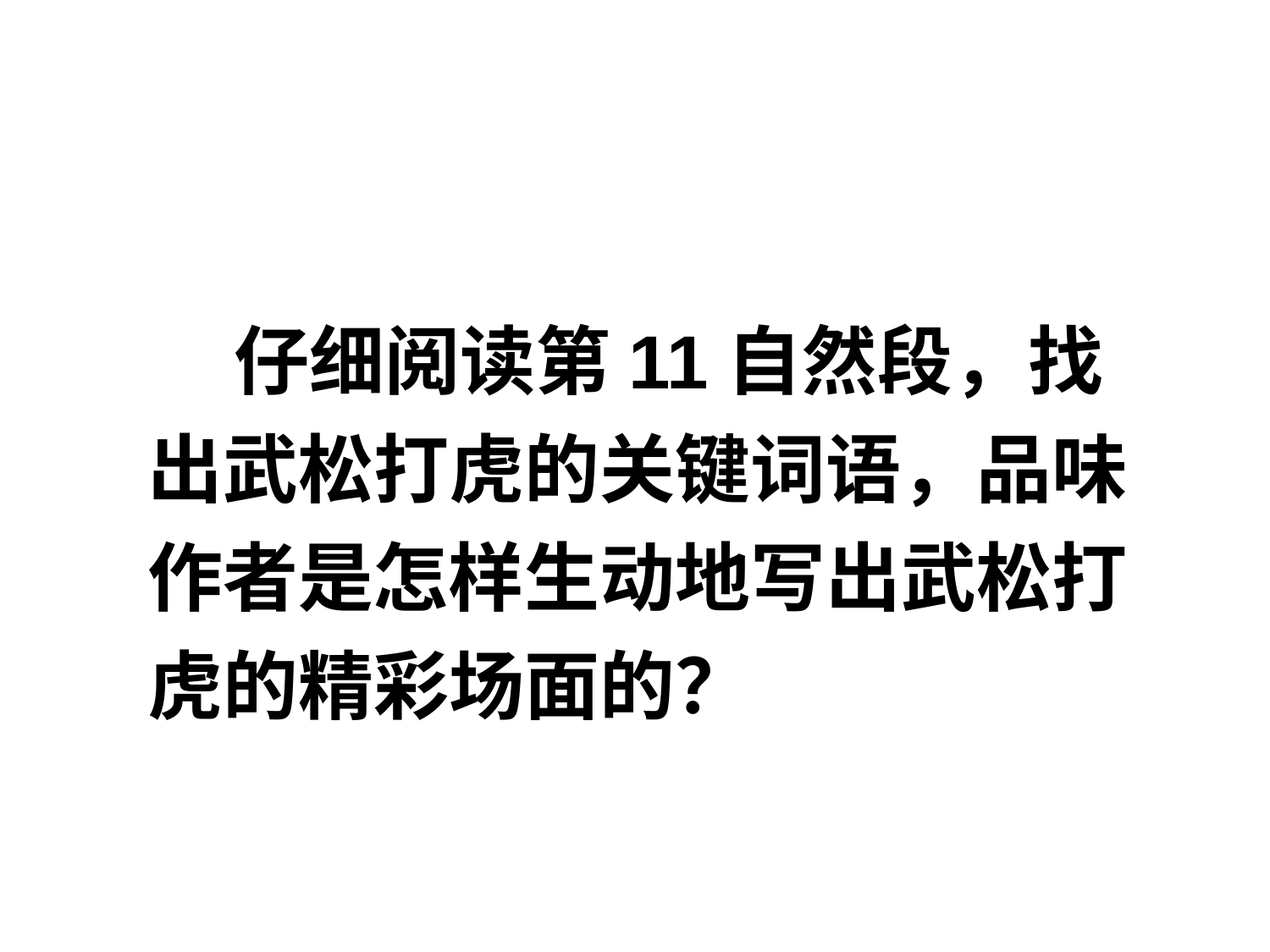

仔细阅读第11自然段，找出武松打虎的关键词语，品味作者是怎样生动地写出武松打虎的精彩场面的？